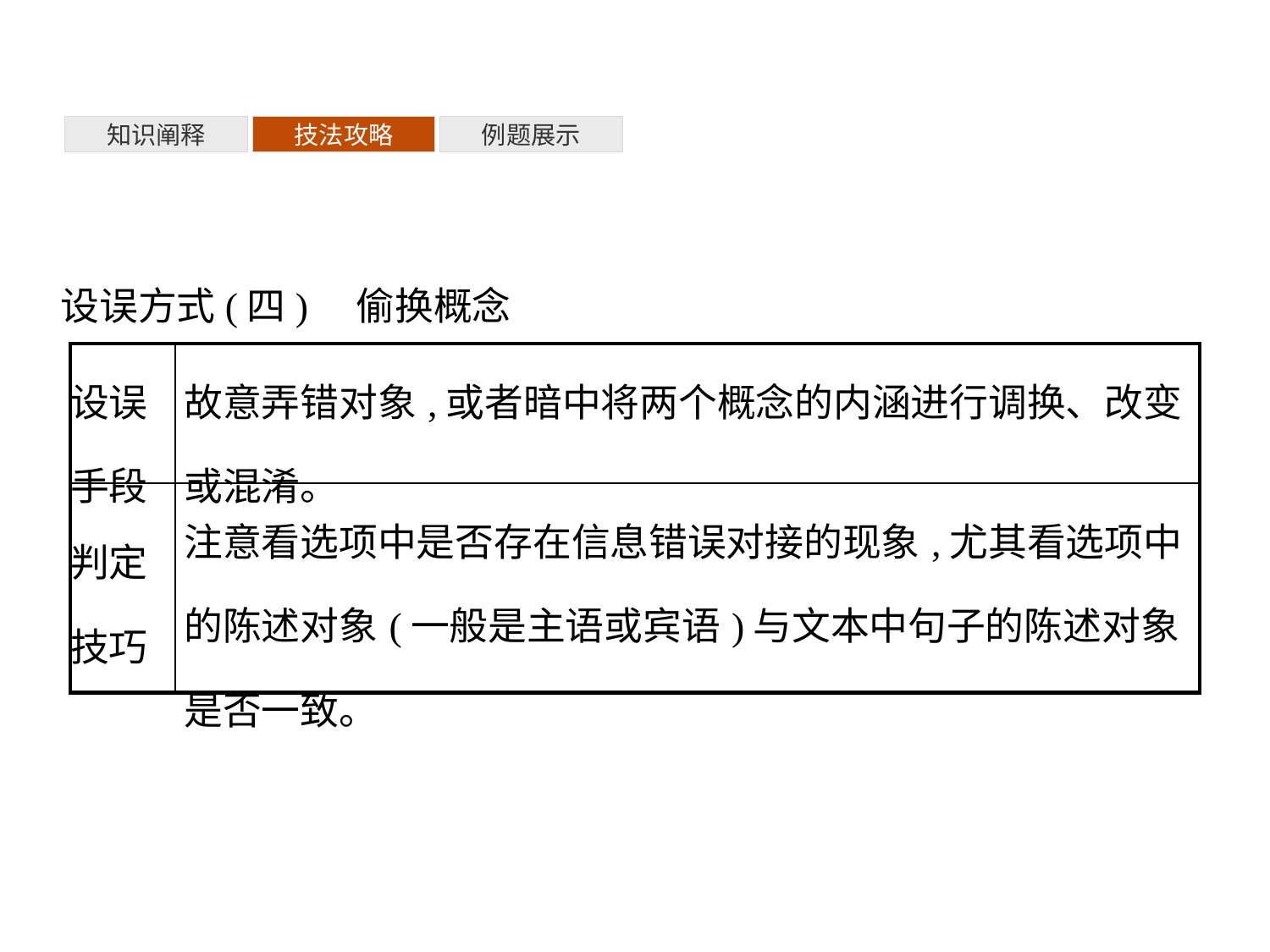

知识阐释
技法攻略
例题展示
设误方式(四)　偷换概念
| 设误 手段 | 故意弄错对象,或者暗中将两个概念的内涵进行调换、改变或混淆。 |
| --- | --- |
| 判定 技巧 | 注意看选项中是否存在信息错误对接的现象,尤其看选项中的陈述对象(一般是主语或宾语)与文本中句子的陈述对象是否一致。 |